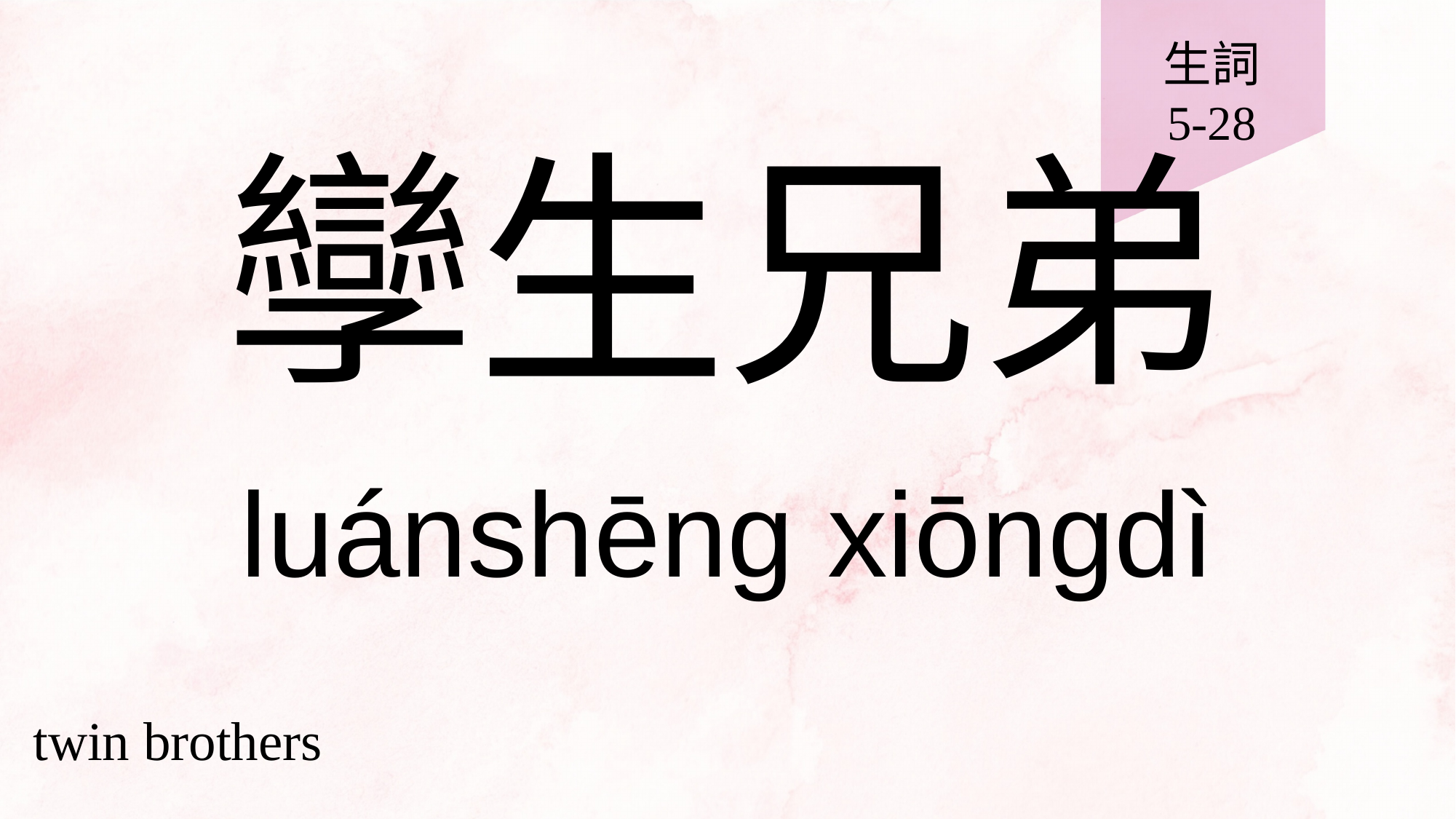

生詞
5-28
# 孿生兄弟
luánshēng xiōngdì
twin brothers